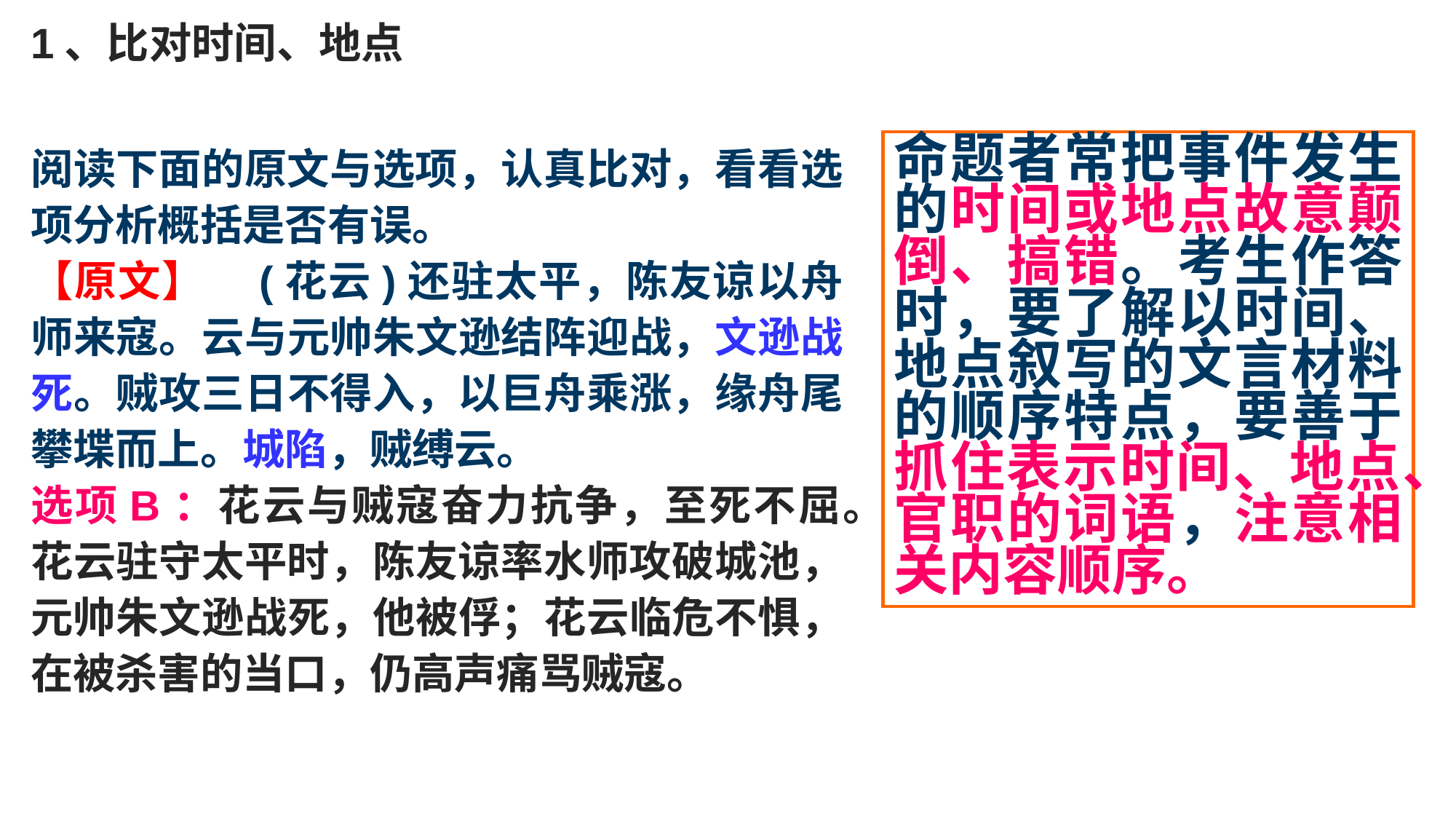

1、比对时间、地点
阅读下面的原文与选项，认真比对，看看选项分析概括是否有误。
【原文】　(花云)还驻太平，陈友谅以舟师来寇。云与元帅朱文逊结阵迎战，文逊战死。贼攻三日不得入，以巨舟乘涨，缘舟尾攀堞而上。城陷，贼缚云。
选项B：花云与贼寇奋力抗争，至死不屈。花云驻守太平时，陈友谅率水师攻破城池，元帅朱文逊战死，他被俘；花云临危不惧，在被杀害的当口，仍高声痛骂贼寇。
命题者常把事件发生的时间或地点故意颠倒、搞错。考生作答时，要了解以时间、地点叙写的文言材料的顺序特点，要善于抓住表示时间、地点、官职的词语，注意相关内容顺序。